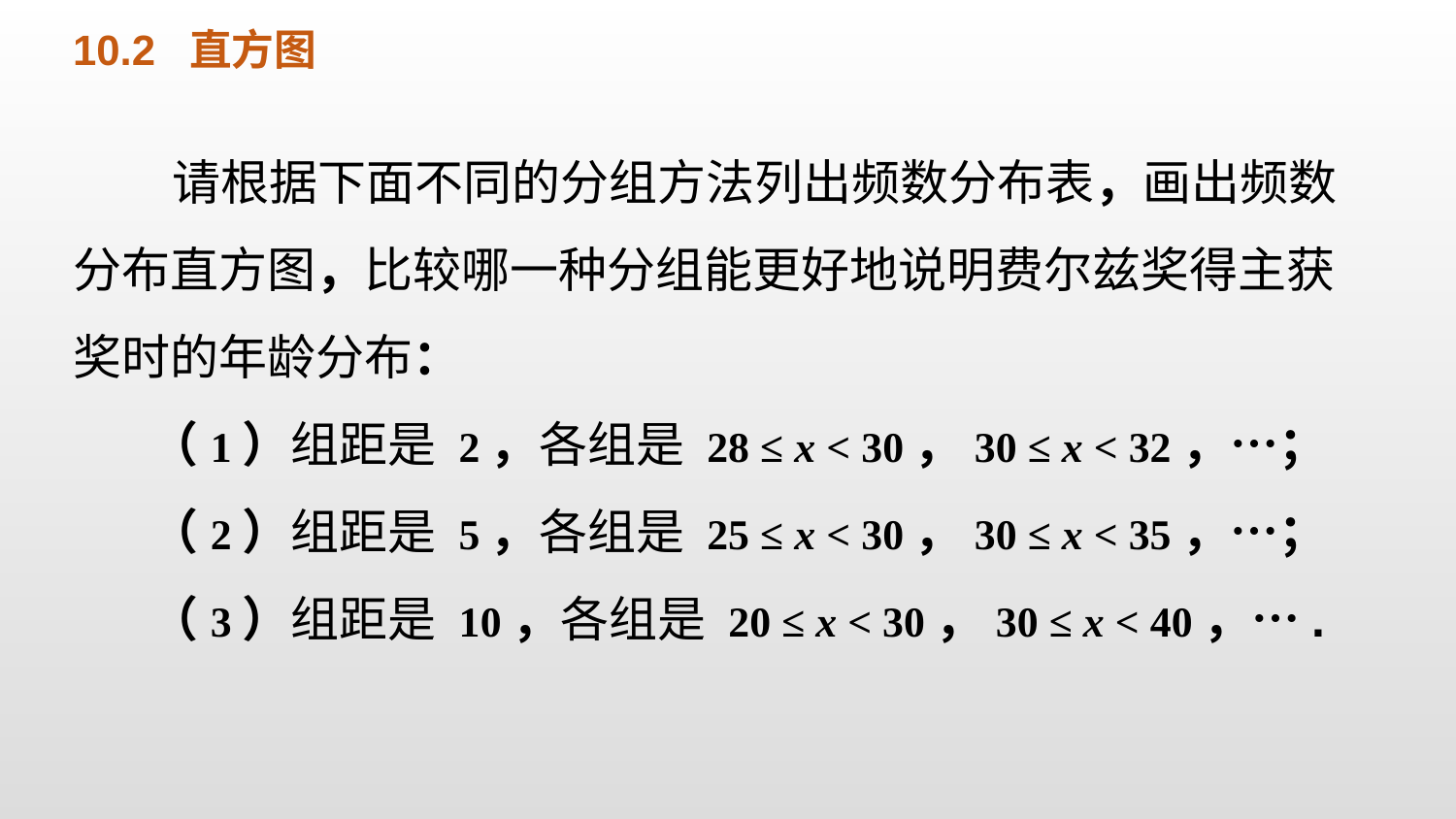

10.2  直方图

        请根据下面不同的分组方法列出频数分布表，画出频数分布直方图，比较哪一种分组能更好地说明费尔兹奖得主获奖时的年龄分布：
      （1）组距是 2，各组是 28 ≤ x < 30，30 ≤ x < 32，…；
      （2）组距是 5，各组是 25 ≤ x < 30，30 ≤ x < 35，…；
      （3）组距是 10，各组是 20 ≤ x < 30，30 ≤ x < 40，….